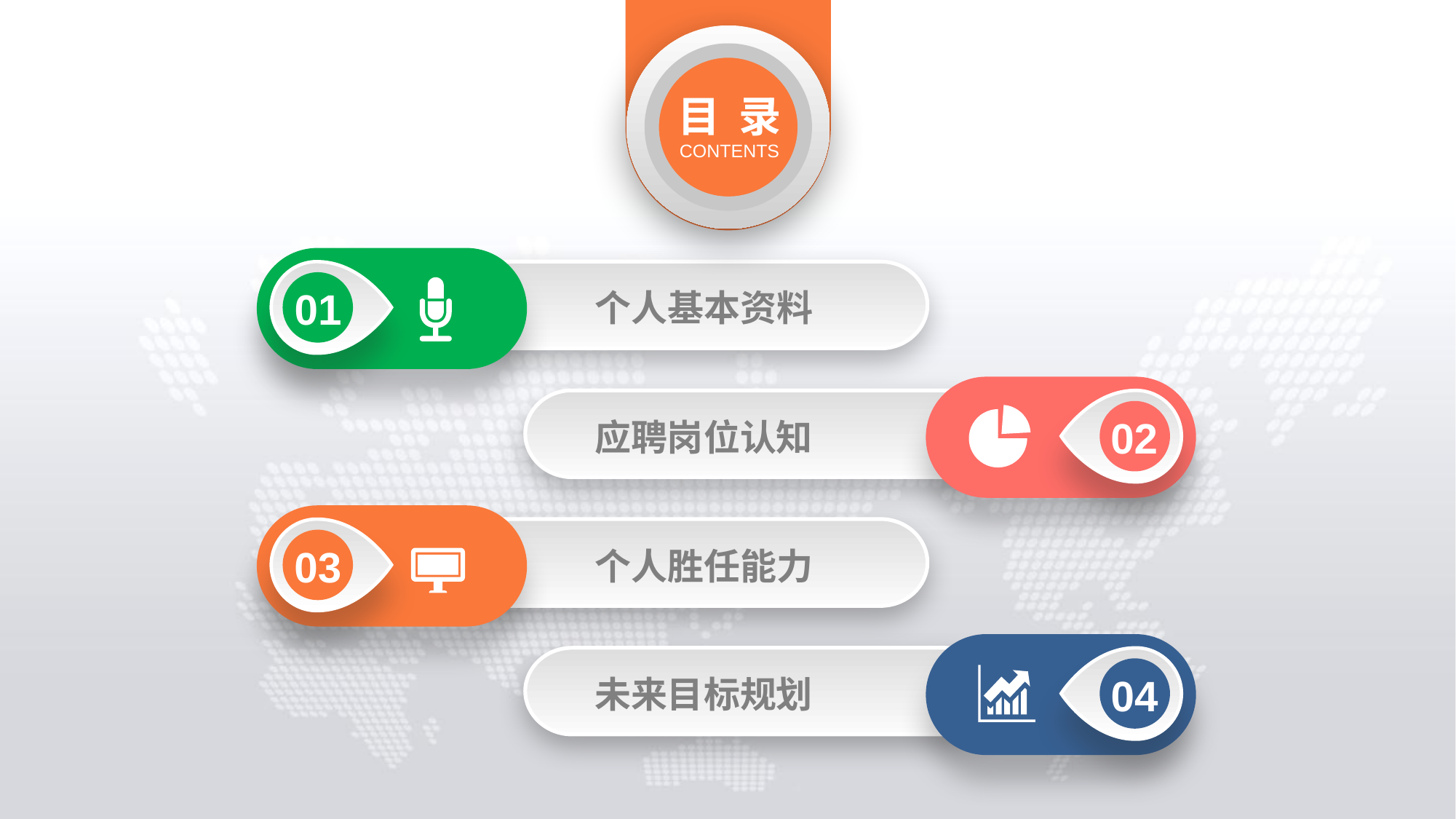

目  录
CONTENTS

01

个人基本资料

02

应聘岗位认知

03

个人胜任能力

04

未来目标规划